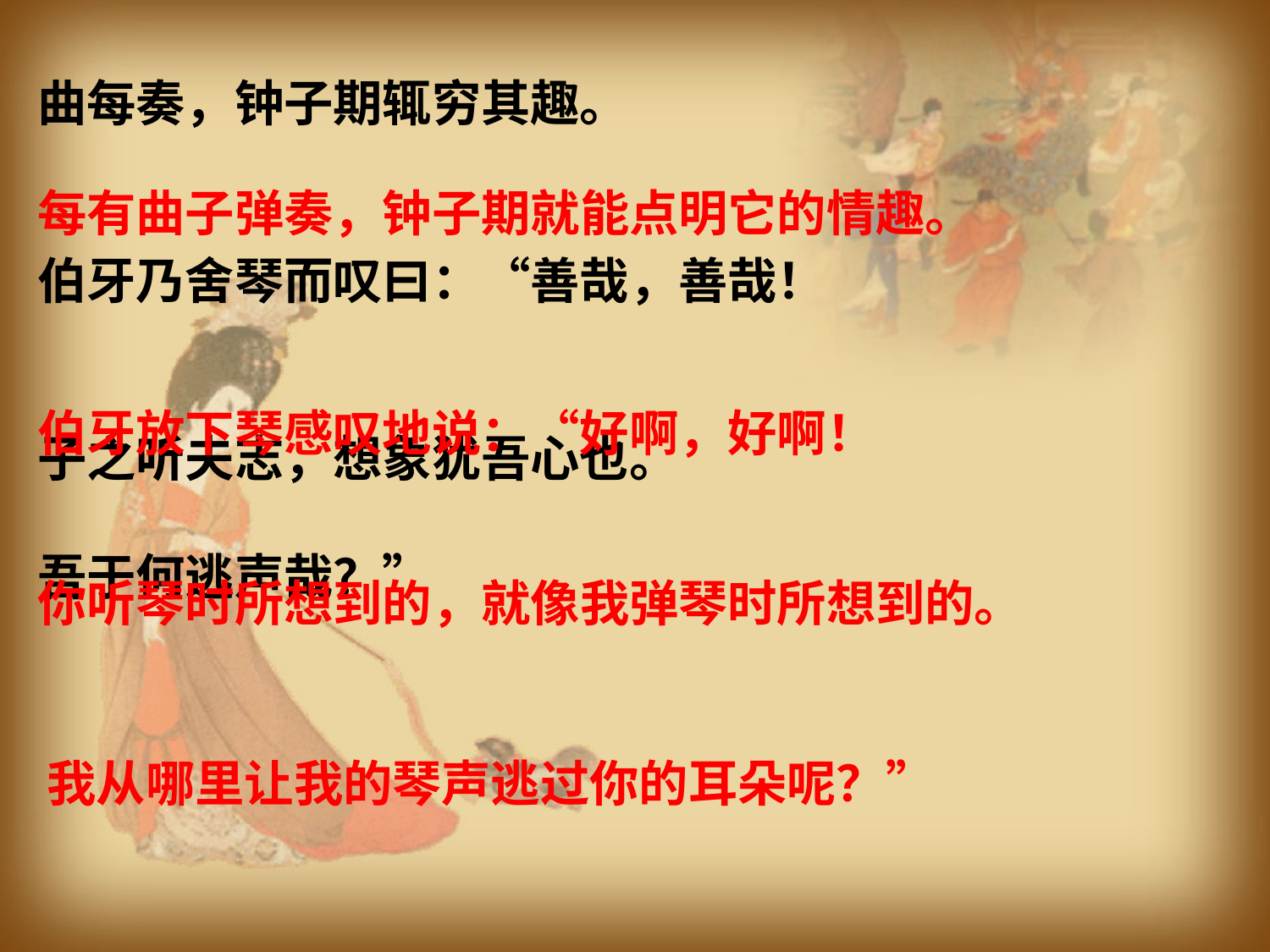

曲每奏，钟子期辄穷其趣。

伯牙乃舍琴而叹曰：“善哉，善哉！

子之听夫志，想象犹吾心也。

吾于何逃声哉？”

每有曲子弹奏，钟子期就能点明它的情趣。
伯牙放下琴感叹地说：“好啊，好啊！
你听琴时所想到的，就像我弹琴时所想到的。
我从哪里让我的琴声逃过你的耳朵呢？”